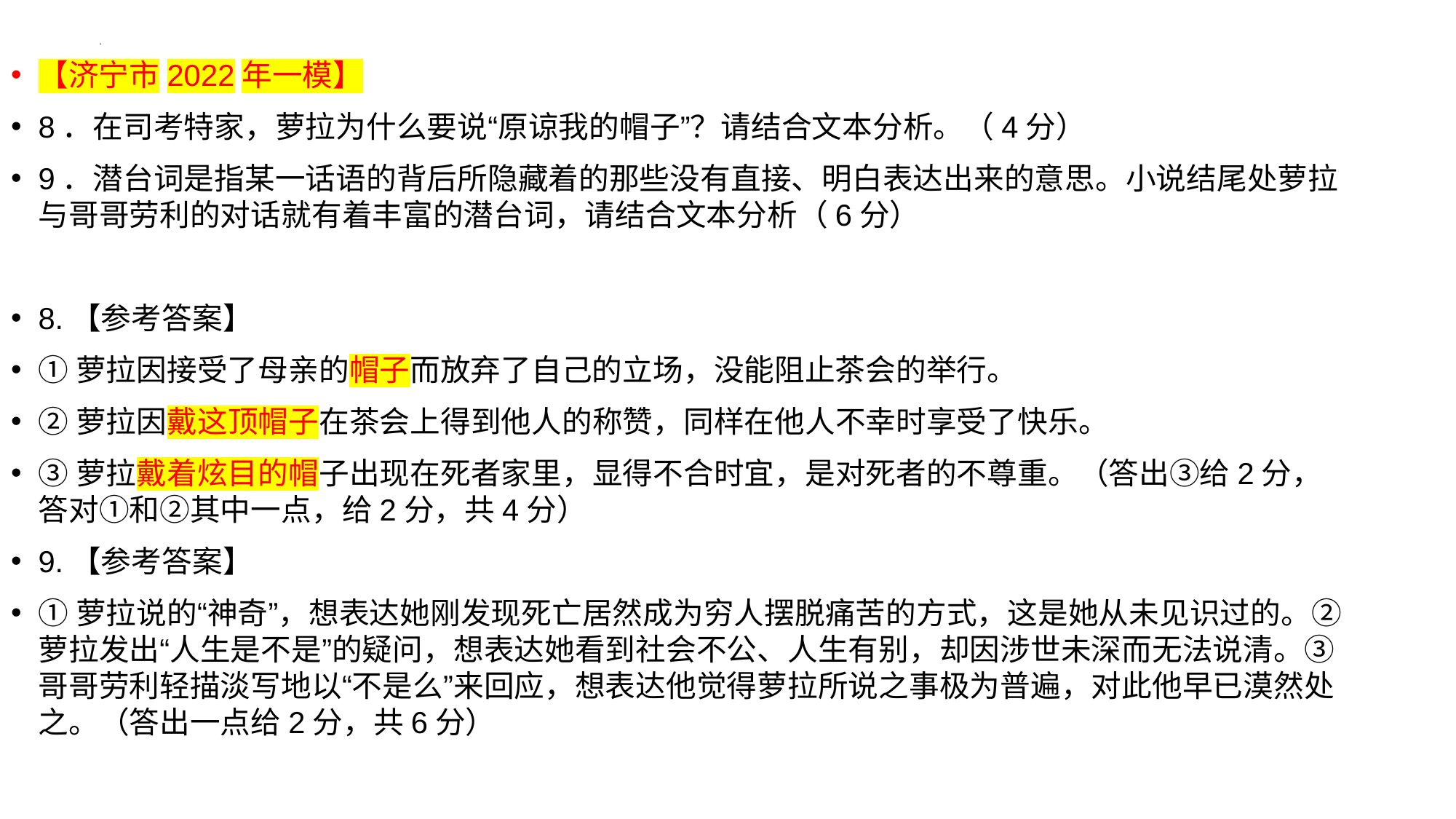

【济宁市2022年一模】
8．在司考特家，萝拉为什么要说“原谅我的帽子”？请结合文本分析。（4分）
9．潜台词是指某一话语的背后所隐藏着的那些没有直接、明白表达出来的意思。小说结尾处萝拉与哥哥劳利的对话就有着丰富的潜台词，请结合文本分析（6分）

8.【参考答案】
①萝拉因接受了母亲的帽子而放弃了自己的立场，没能阻止茶会的举行。
②萝拉因戴这顶帽子在茶会上得到他人的称赞，同样在他人不幸时享受了快乐。
③萝拉戴着炫目的帽子出现在死者家里，显得不合时宜，是对死者的不尊重。（答出③给2分，答对①和②其中一点，给2分，共4分）
9.【参考答案】
①萝拉说的“神奇”，想表达她刚发现死亡居然成为穷人摆脱痛苦的方式，这是她从未见识过的。②萝拉发出“人生是不是”的疑问，想表达她看到社会不公、人生有别，却因涉世未深而无法说清。③哥哥劳利轻描淡写地以“不是么”来回应，想表达他觉得萝拉所说之事极为普遍，对此他早已漠然处之。（答出一点给2分，共6分）